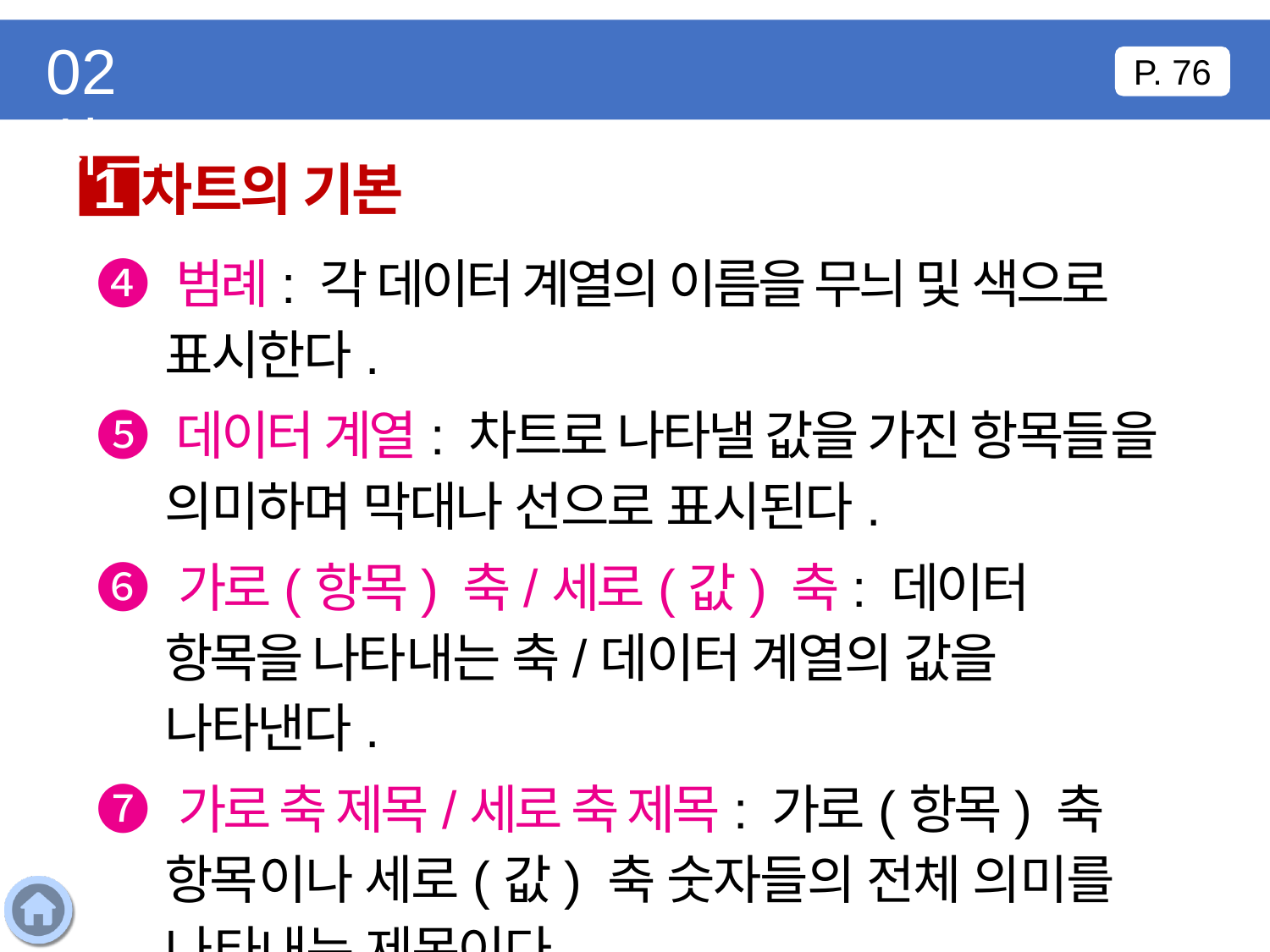

02 차트
P. 76
차트의 기본
1
❹ 범례: 각 데이터 계열의 이름을 무늬 및 색으로 표시한다.
❺ 데이터 계열: 차트로 나타낼 값을 가진 항목들을 의미하며 막대나 선으로 표시된다.
❻ 가로(항목) 축/세로(값) 축: 데이터 항목을 나타내는 축/데이터 계열의 값을 나타낸다.
❼ 가로 축 제목/세로 축 제목: 가로(항목) 축 항목이나 세로(값) 축 숫자들의 전체 의미를 나타내는 제목이다.